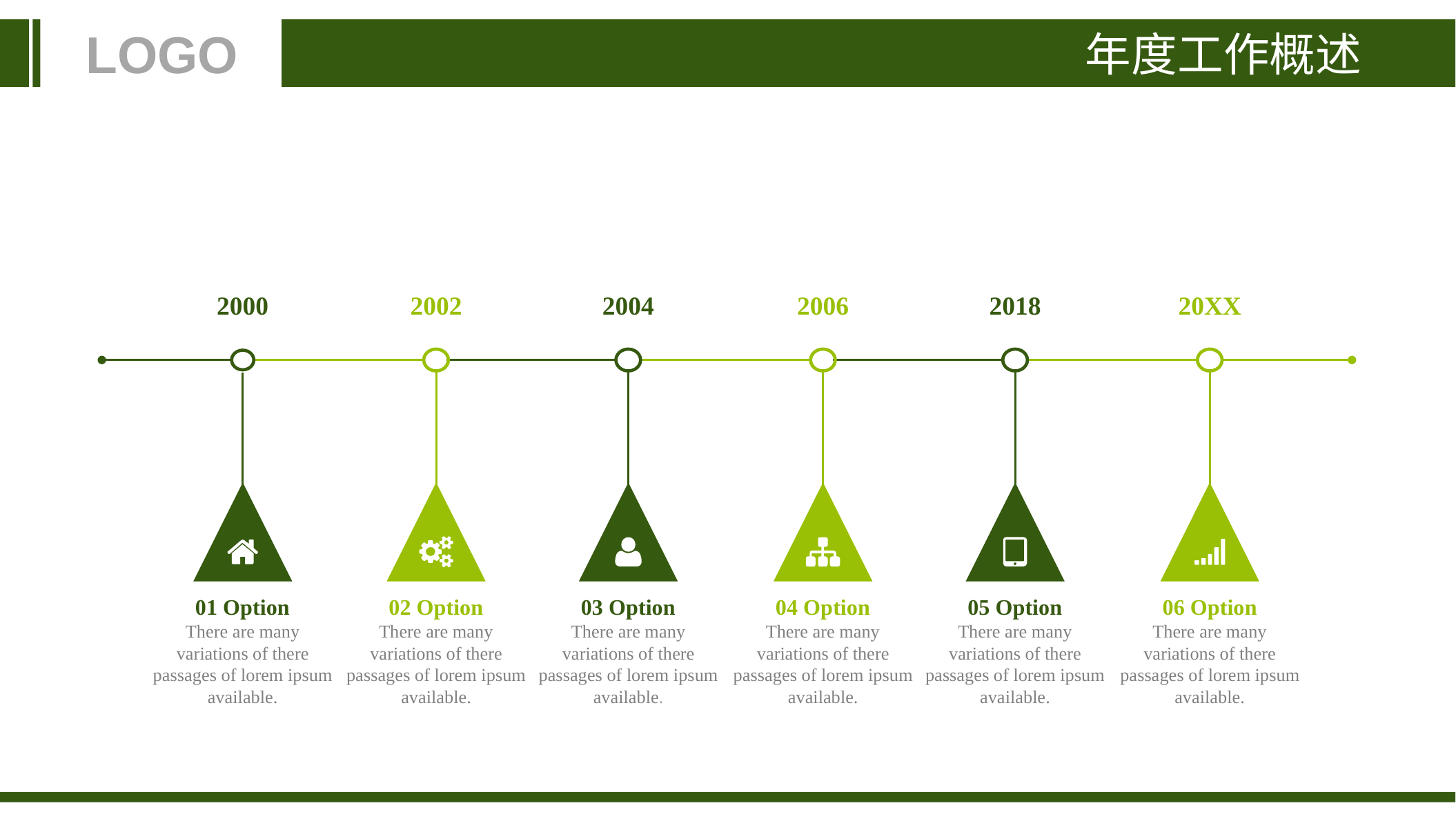

年度工作概述
LOGO
2000
2002
2004
2006
2018
20XX

01 Option
There are many variations of there passages of lorem ipsum available.
02 Option
There are many variations of there passages of lorem ipsum available.
03 Option
There are many variations of there passages of lorem ipsum available.
04 Option
There are many variations of there passages of lorem ipsum available.
05 Option
There are many variations of there passages of lorem ipsum available.
06 Option
There are many variations of there passages of lorem ipsum available.